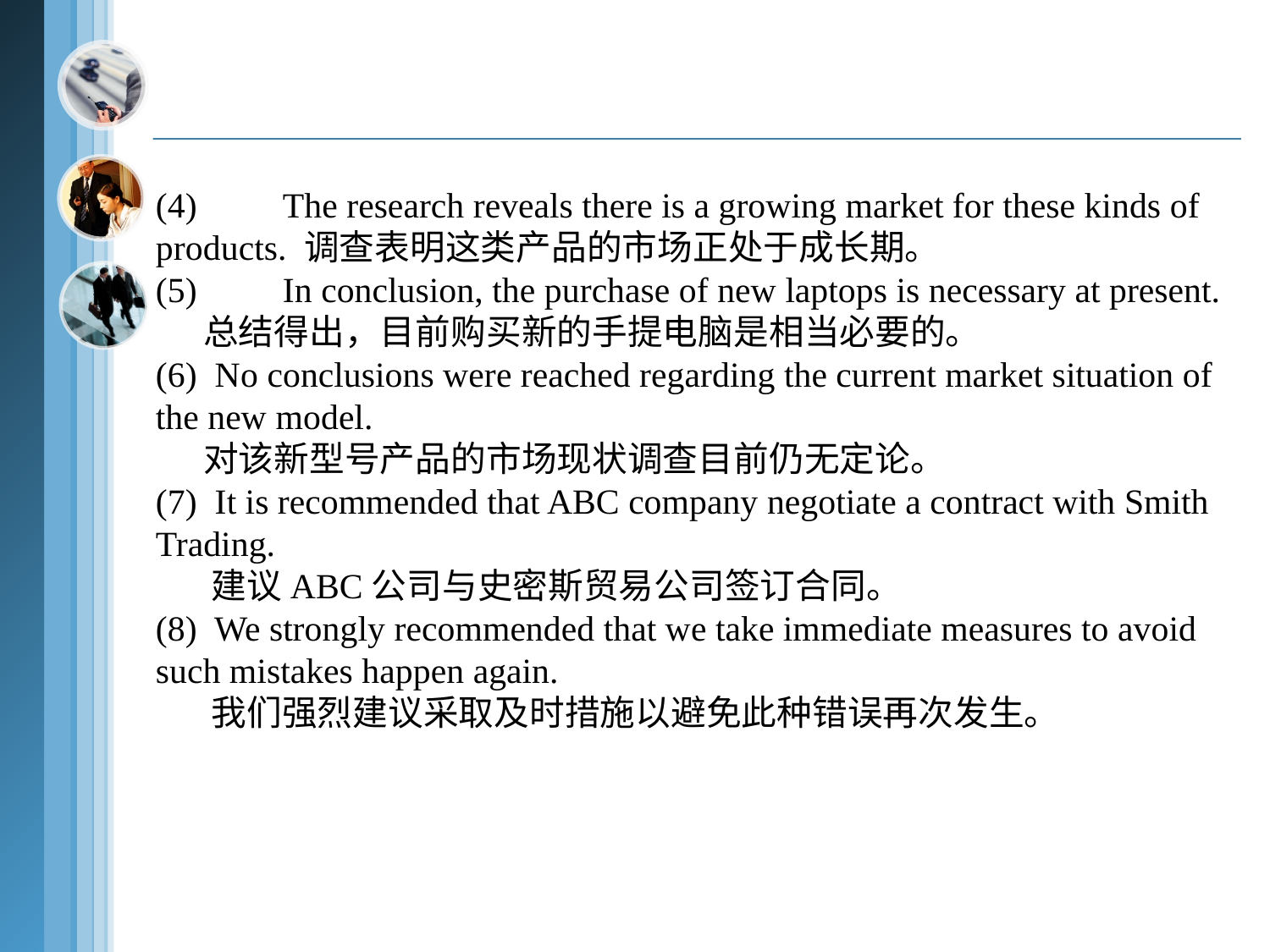

(4)	The research reveals there is a growing market for these kinds of  products. 调查表明这类产品的市场正处于成长期。
(5)	In conclusion, the purchase of new laptops is necessary at present.
     总结得出，目前购买新的手提电脑是相当必要的。
(6)  No conclusions were reached regarding the current market situation of the new model.
     对该新型号产品的市场现状调查目前仍无定论。
(7)  It is recommended that ABC company negotiate a contract with Smith Trading.
      建议ABC公司与史密斯贸易公司签订合同。
(8)  We strongly recommended that we take immediate measures to avoid  such mistakes happen again.
      我们强烈建议采取及时措施以避免此种错误再次发生。